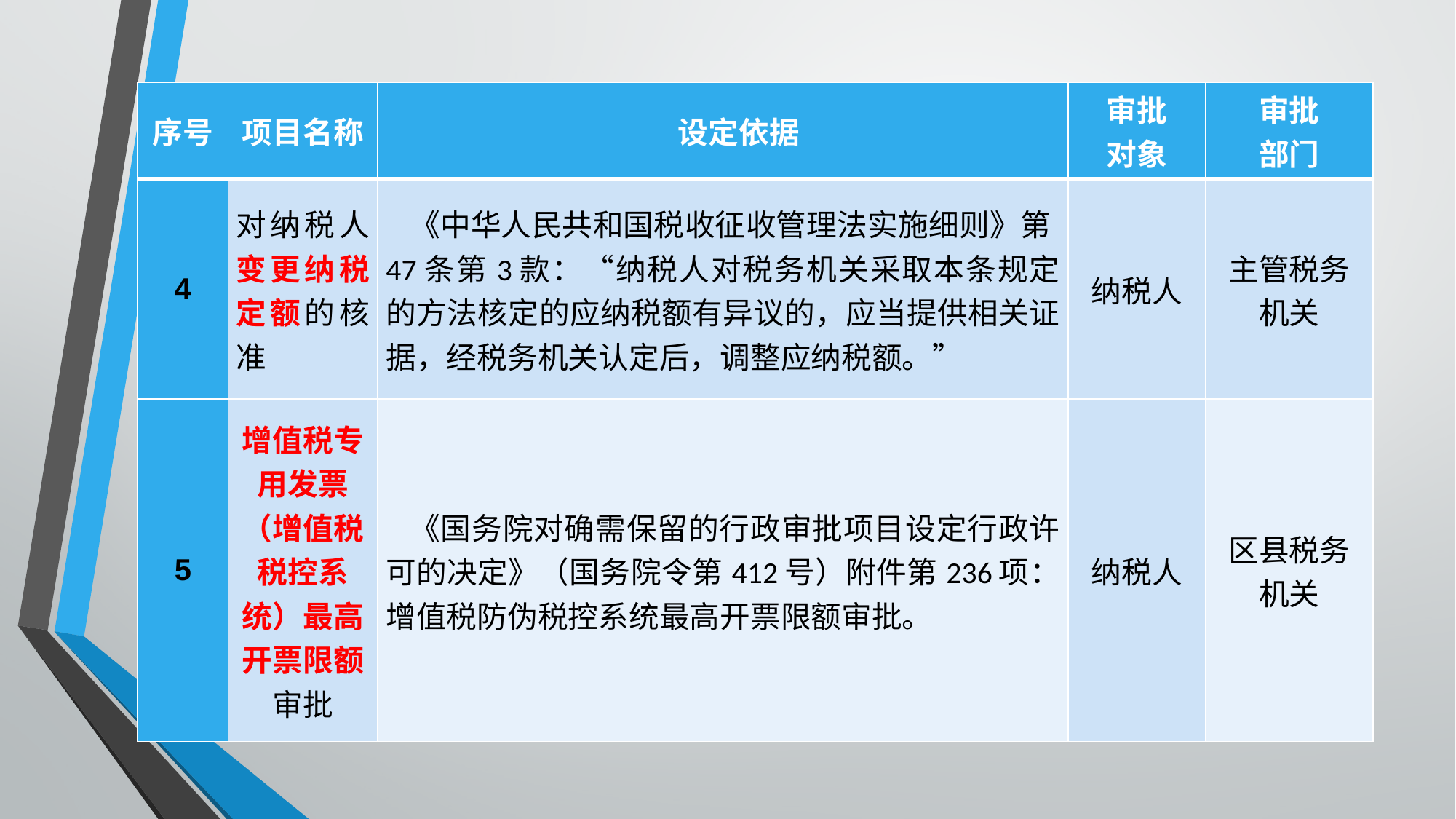

#
| 序号 | 项目名称 | 设定依据 | 审批 对象 | 审批 部门 |
| --- | --- | --- | --- | --- |
| 4 | 对纳税人变更纳税定额的核准 | 《中华人民共和国税收征收管理法实施细则》第47条第3款：“纳税人对税务机关采取本条规定的方法核定的应纳税额有异议的，应当提供相关证据，经税务机关认定后，调整应纳税额。” | 纳税人 | 主管税务机关 |
| 5 | 增值税专用发票（增值税税控系统）最高开票限额审批 | 《国务院对确需保留的行政审批项目设定行政许可的决定》（国务院令第412号）附件第236项：增值税防伪税控系统最高开票限额审批。 | 纳税人 | 区县税务机关 |